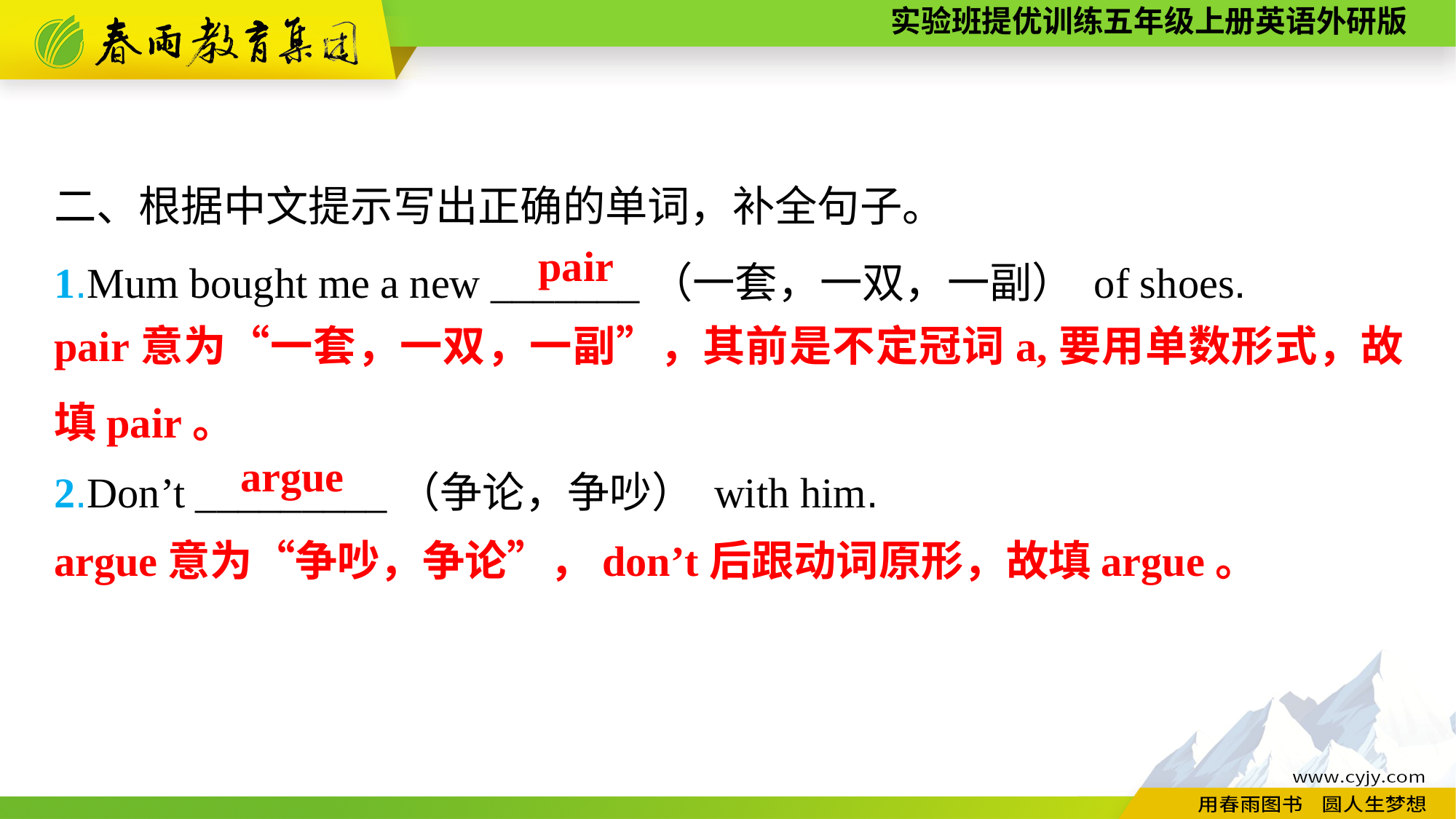

二、根据中文提示写出正确的单词，补全句子。
1.Mum bought me a new _______（一套，一双，一副） of shoes.

2.Don’t _________（争论，争吵） with him.
pair
pair意为“一套，一双，一副”，其前是不定冠词a,要用单数形式，故填pair。
argue
argue意为“争吵，争论”，don’t后跟动词原形，故填argue。